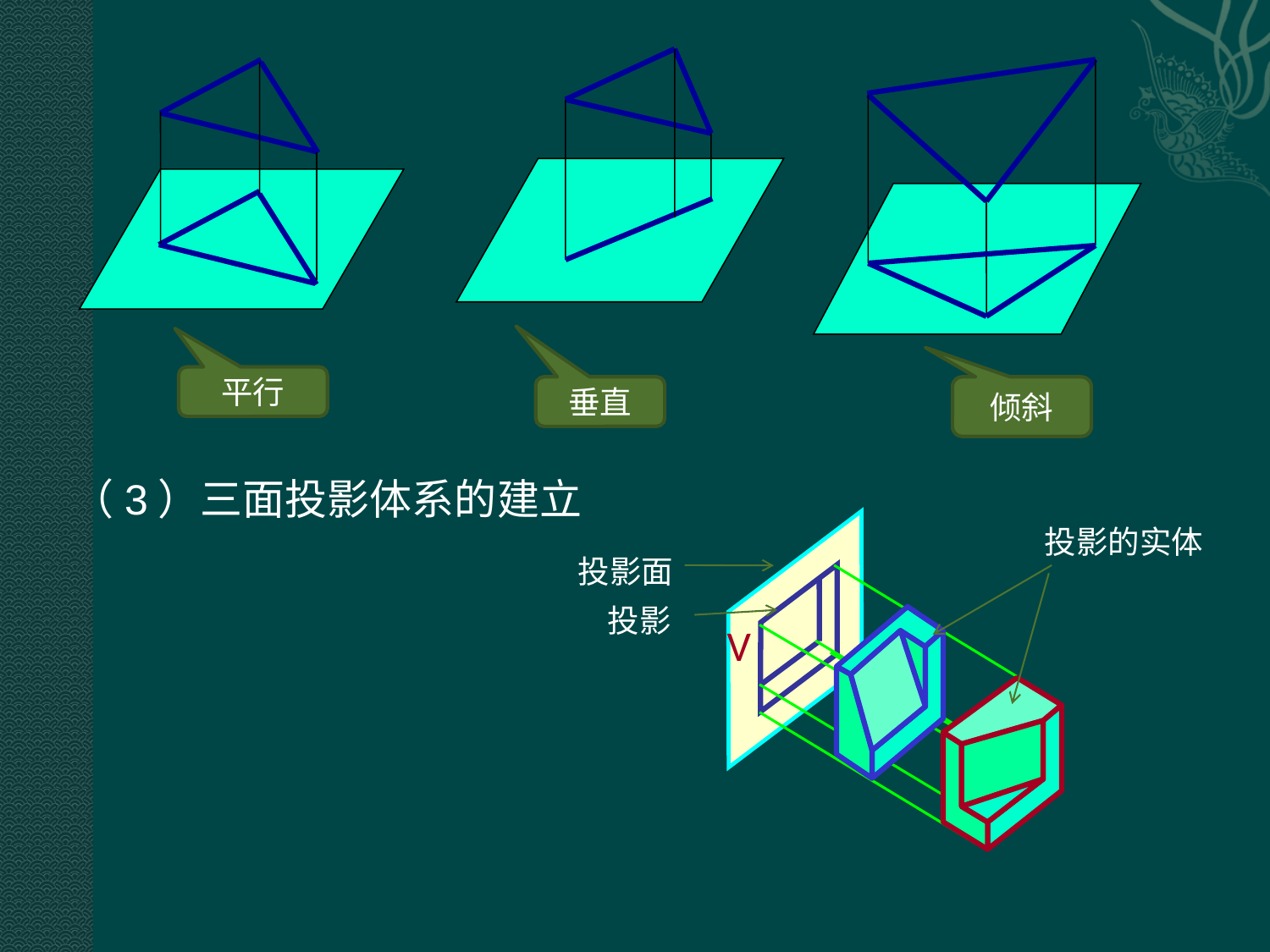

平行
垂直
倾斜
（3）三面投影体系的建立
投影的实体

投影面

V

投影